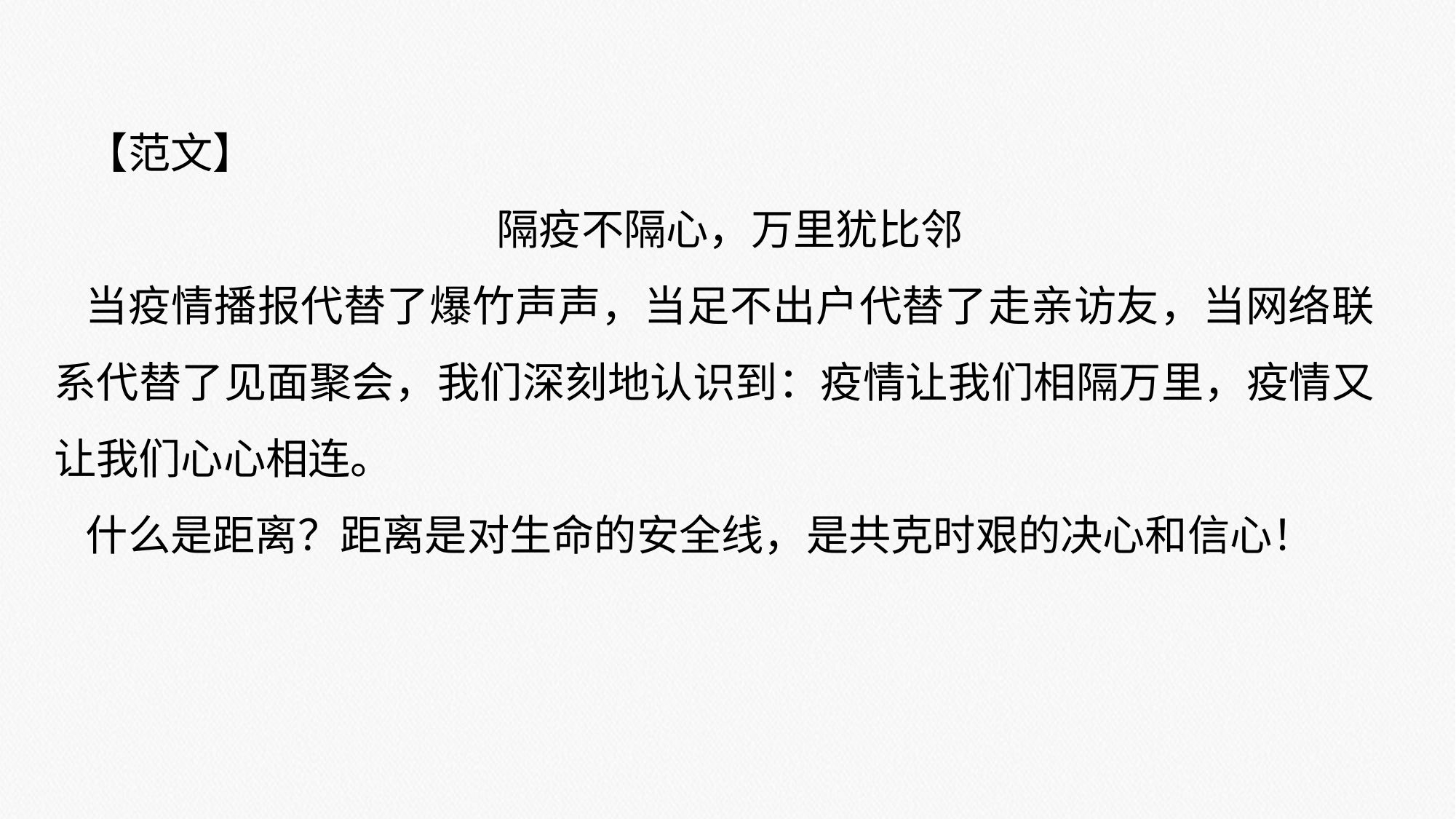

【范文】
隔疫不隔心，万里犹比邻
当疫情播报代替了爆竹声声，当足不出户代替了走亲访友，当网络联系代替了见面聚会，我们深刻地认识到：疫情让我们相隔万里，疫情又让我们心心相连。
什么是距离？距离是对生命的安全线，是共克时艰的决心和信心！